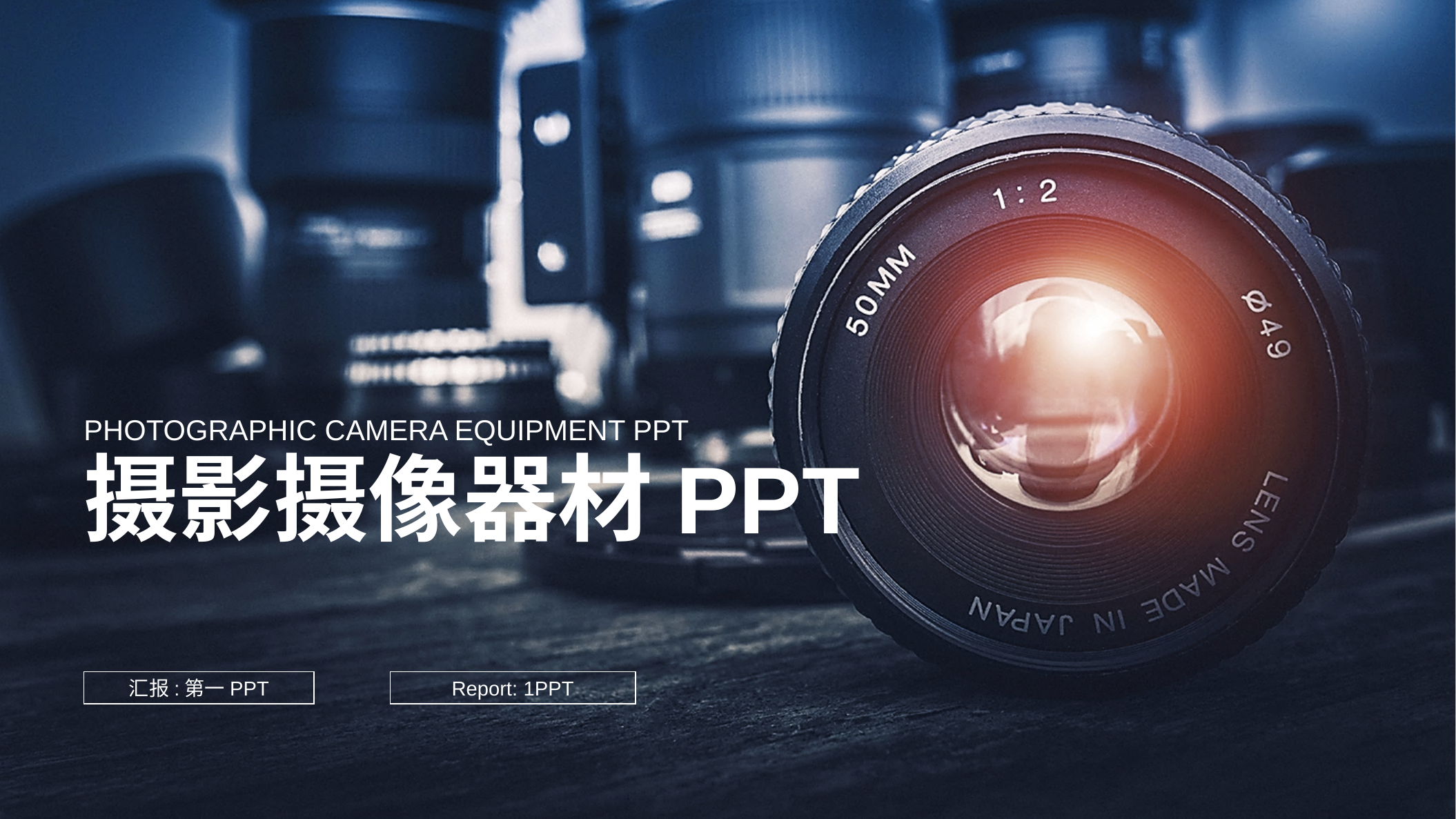

PHOTOGRAPHIC CAMERA EQUIPMENT PPT
摄影摄像器材PPT
汇报:第一PPT
Report: 1PPT